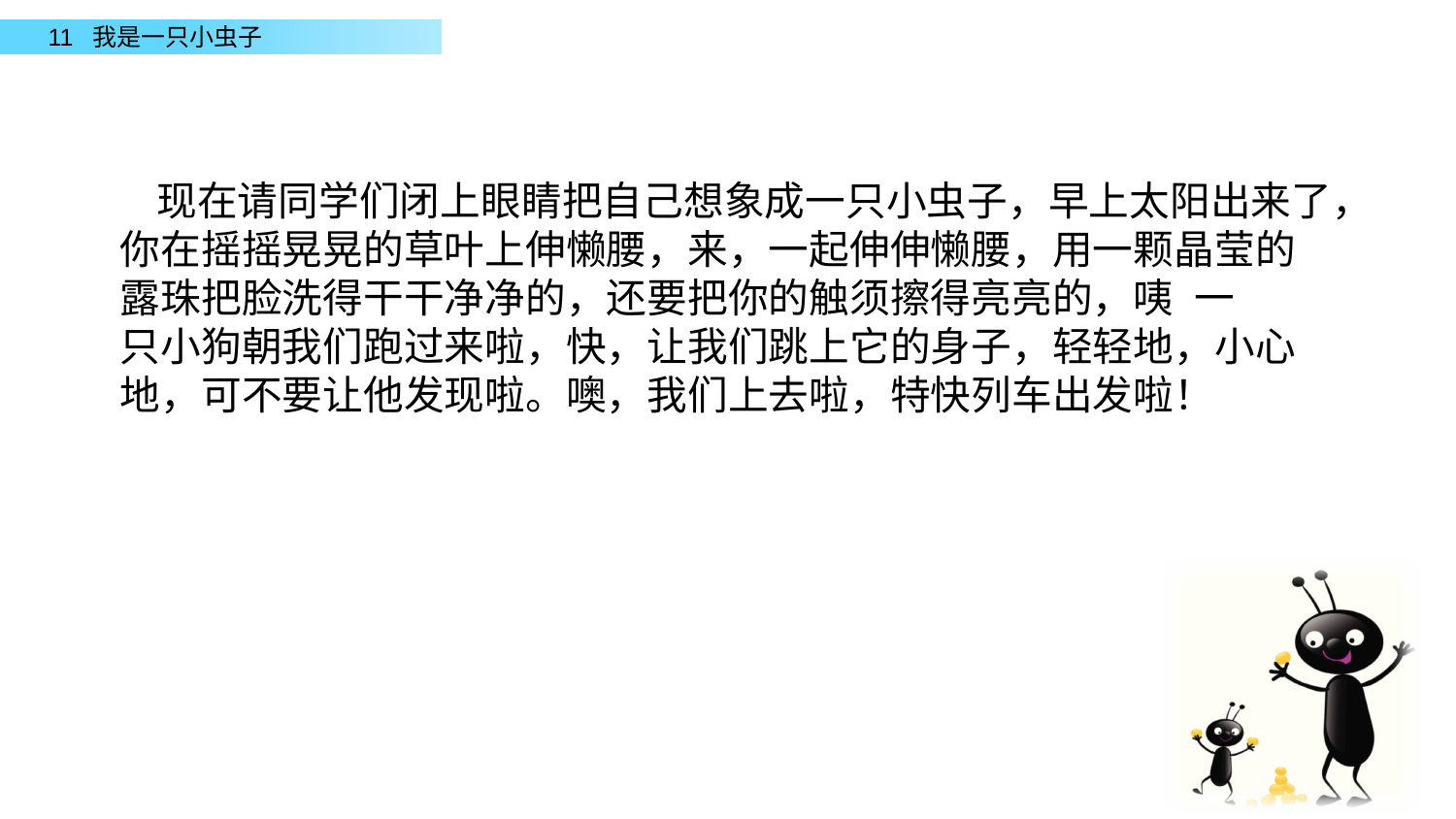

现在请同学们闭上眼睛把自己想象成一只小虫子，早上太阳出来了，
你在摇摇晃晃的草叶上伸懒腰，来，一起伸伸懒腰，用一颗晶莹的
露珠把脸洗得干干净净的，还要把你的触须擦得亮亮的，咦 一
只小狗朝我们跑过来啦，快，让我们跳上它的身子，轻轻地，小心
地，可不要让他发现啦。噢，我们上去啦，特快列车出发啦！